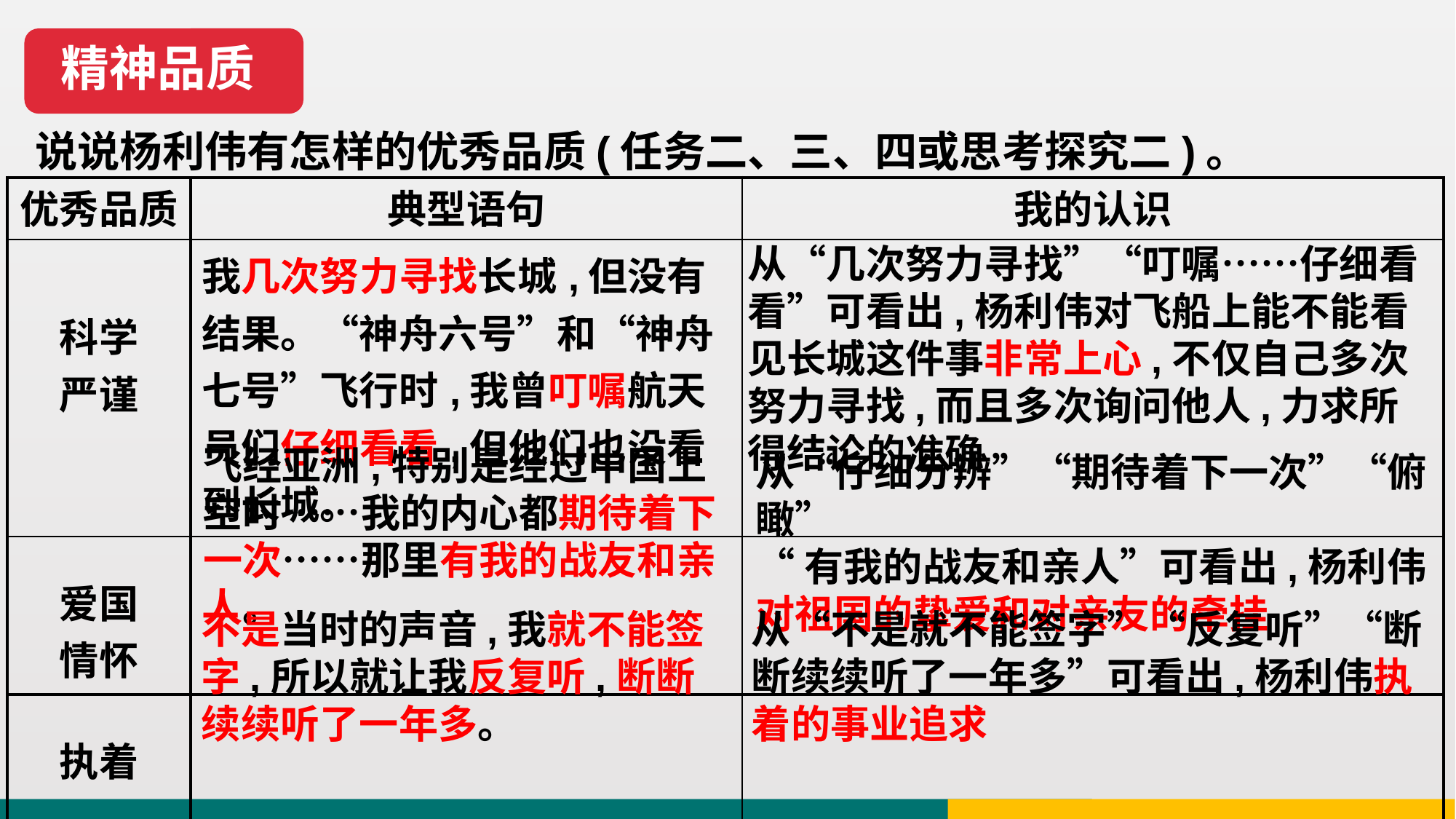

精神品质
说说杨利伟有怎样的优秀品质(任务二、三、四或思考探究二)。
| 优秀品质 | 典型语句 | 我的认识 |
| --- | --- | --- |
| 科学 严谨 | 我几次努力寻找长城,但没有结果。“神舟六号”和“神舟七号”飞行时,我曾叮嘱航天员们仔细看看,但他们也没看到长城。 |  |
| 爱国 情怀 |  |  |
| 执着 |  |  |
从“几次努力寻找”“叮嘱……仔细看看”可看出,杨利伟对飞船上能不能看见长城这件事非常上心,不仅自己多次努力寻找,而且多次询问他人,力求所得结论的准确
飞经亚洲,特别是经过中国上空时……我的内心都期待着下一次……那里有我的战友和亲人。
从“仔细分辨”“期待着下一次”“俯瞰”
“有我的战友和亲人”可看出,杨利伟对祖国的挚爱和对亲友的牵挂
不是当时的声音,我就不能签字,所以就让我反复听,断断续续听了一年多。
从“不是就不能签字”“反复听”“断断续续听了一年多”可看出,杨利伟执着的事业追求